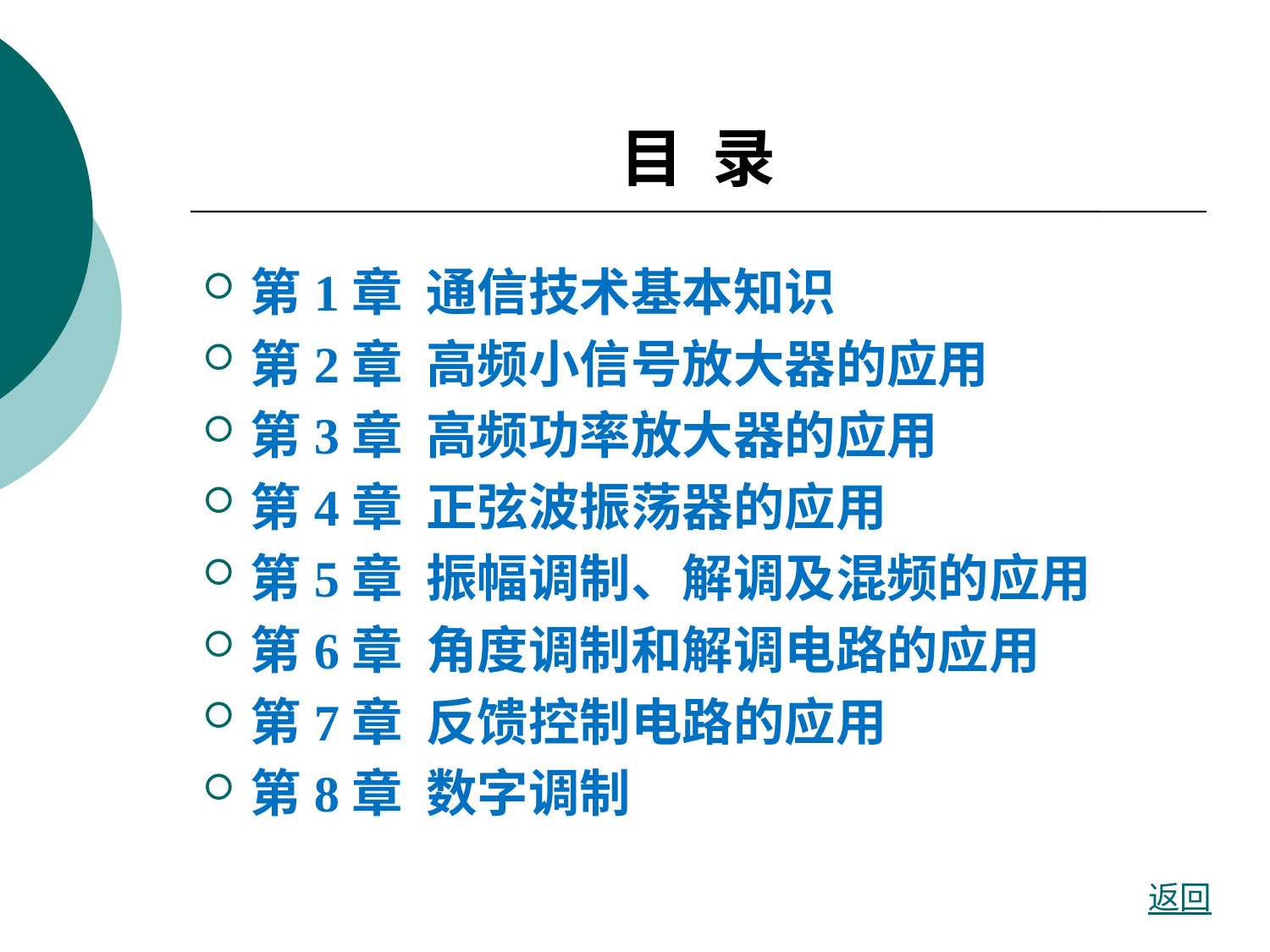

# 目  录
第1章  通信技术基本知识
第2章  高频小信号放大器的应用
第3章  高频功率放大器的应用
第4章  正弦波振荡器的应用
第5章  振幅调制、解调及混频的应用
第6章  角度调制和解调电路的应用
第7章  反馈控制电路的应用
第8章  数字调制

返回